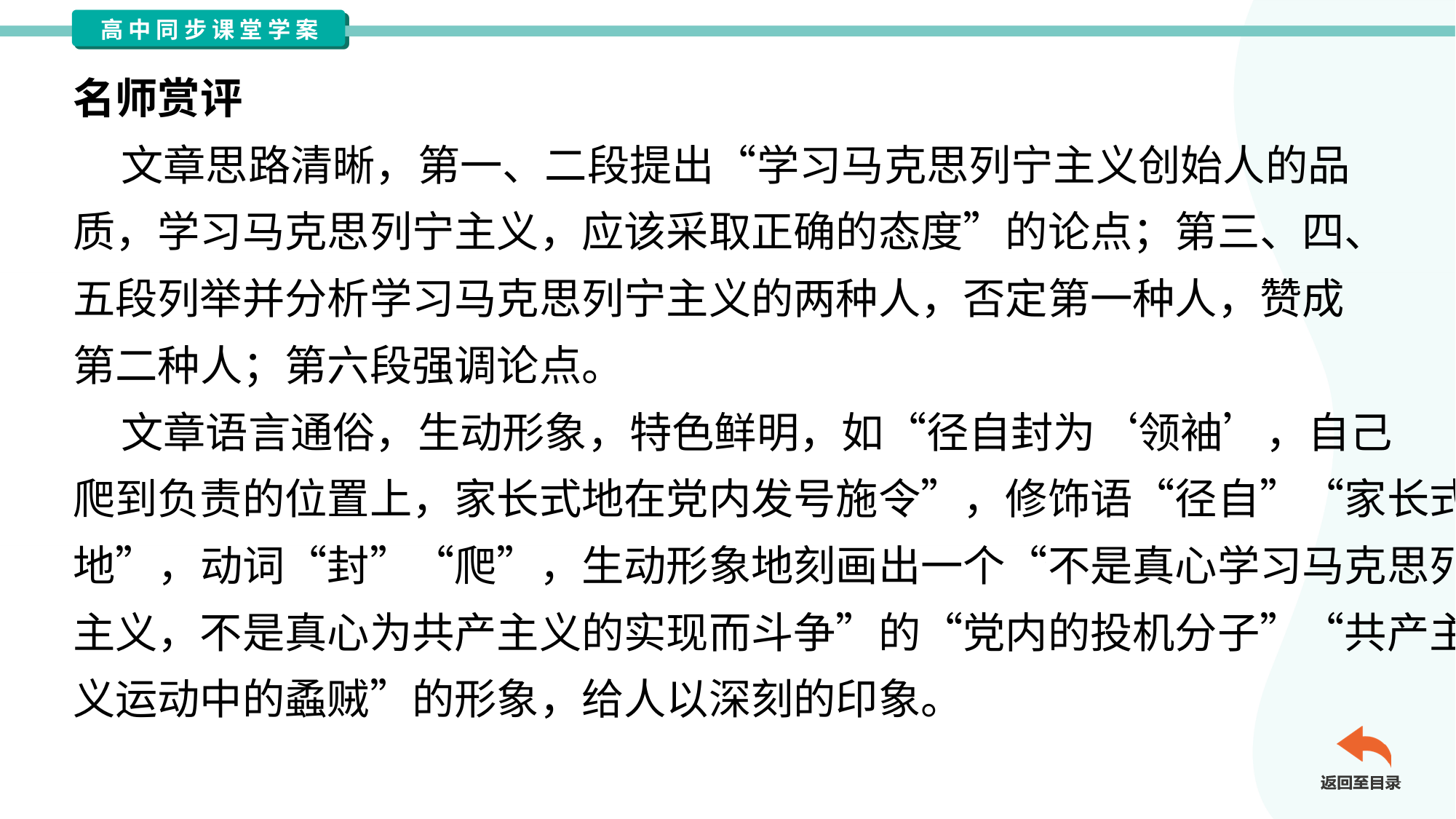

名师赏评
    文章思路清晰，第一、二段提出“学习马克思列宁主义创始人的品
质，学习马克思列宁主义，应该采取正确的态度”的论点；第三、四、
五段列举并分析学习马克思列宁主义的两种人，否定第一种人，赞成
第二种人；第六段强调论点。
    文章语言通俗，生动形象，特色鲜明，如“径自封为‘领袖’，自己
爬到负责的位置上，家长式地在党内发号施令”，修饰语“径自”“家长式
地”，动词“封”“爬”，生动形象地刻画出一个“不是真心学习马克思列宁
主义，不是真心为共产主义的实现而斗争”的“党内的投机分子”“共产主
义运动中的蟊贼”的形象，给人以深刻的印象。